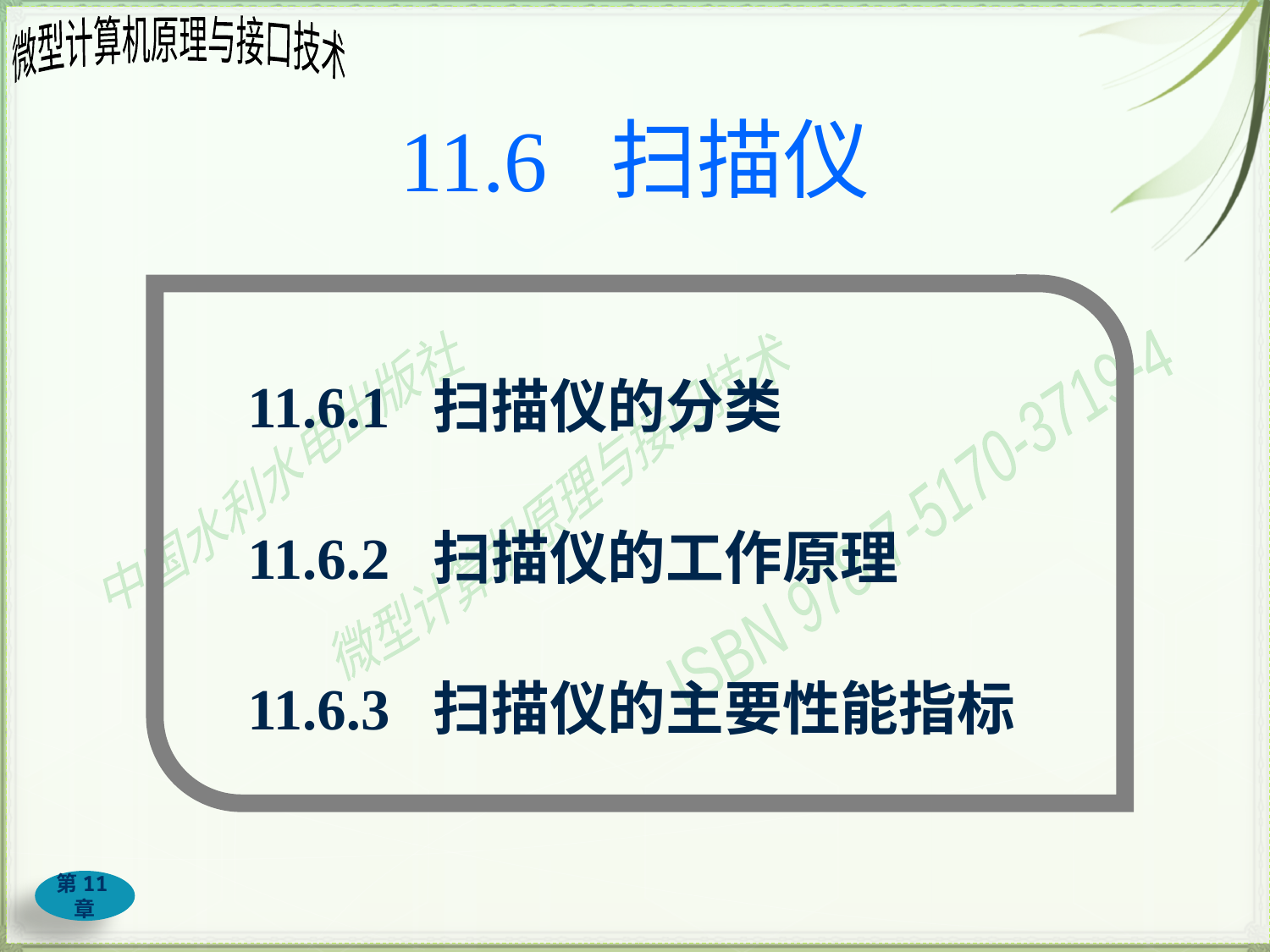

# 11.6  扫描仪

11.6.1  扫描仪的分类
11.6.2  扫描仪的工作原理
11.6.3  扫描仪的主要性能指标